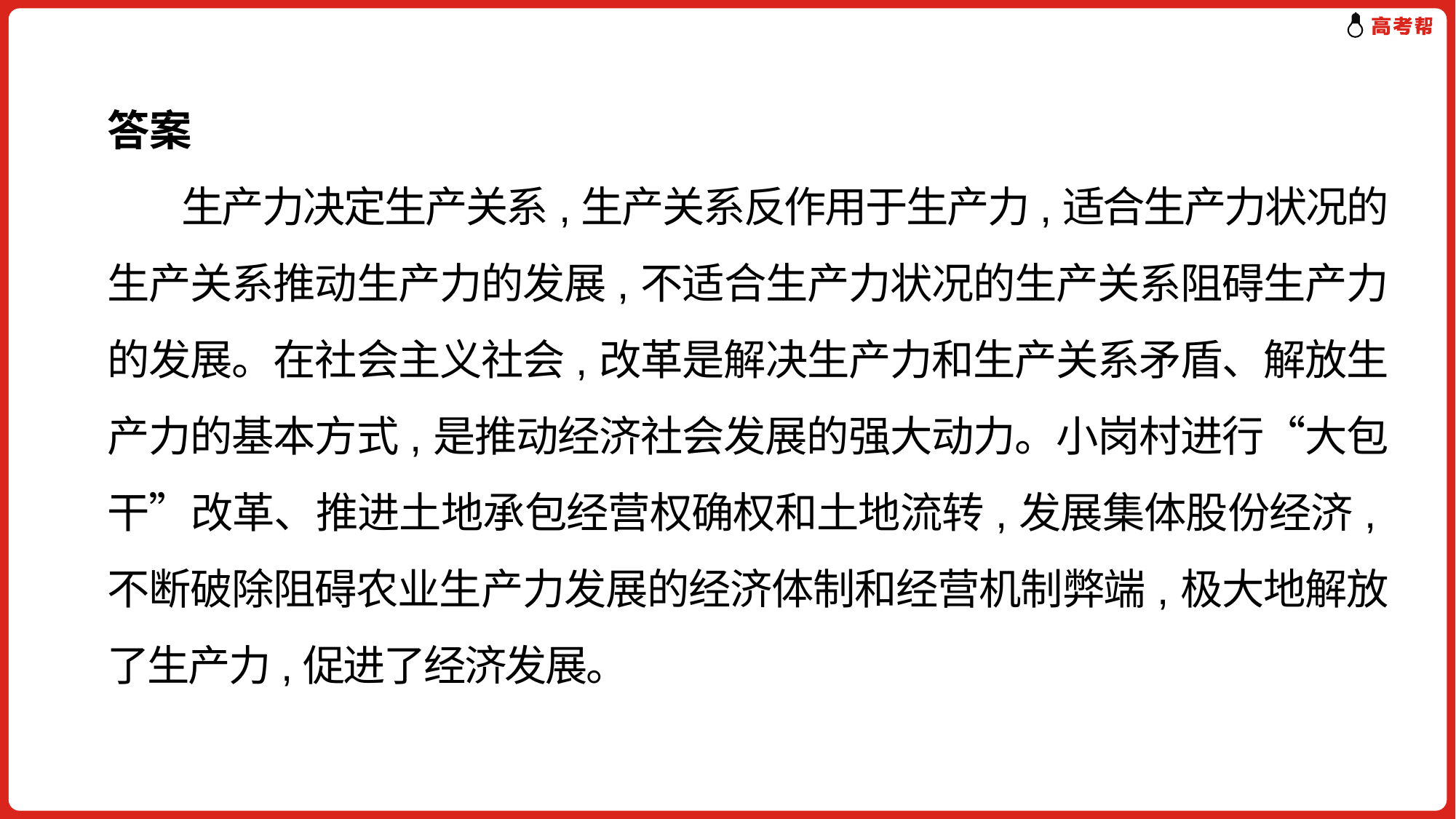

答案
        生产力决定生产关系,生产关系反作用于生产力,适合生产力状况的生产关系推动生产力的发展,不适合生产力状况的生产关系阻碍生产力的发展。在社会主义社会,改革是解决生产力和生产关系矛盾、解放生产力的基本方式,是推动经济社会发展的强大动力。小岗村进行“大包干”改革、推进土地承包经营权确权和土地流转,发展集体股份经济,不断破除阻碍农业生产力发展的经济体制和经营机制弊端,极大地解放了生产力,促进了经济发展。